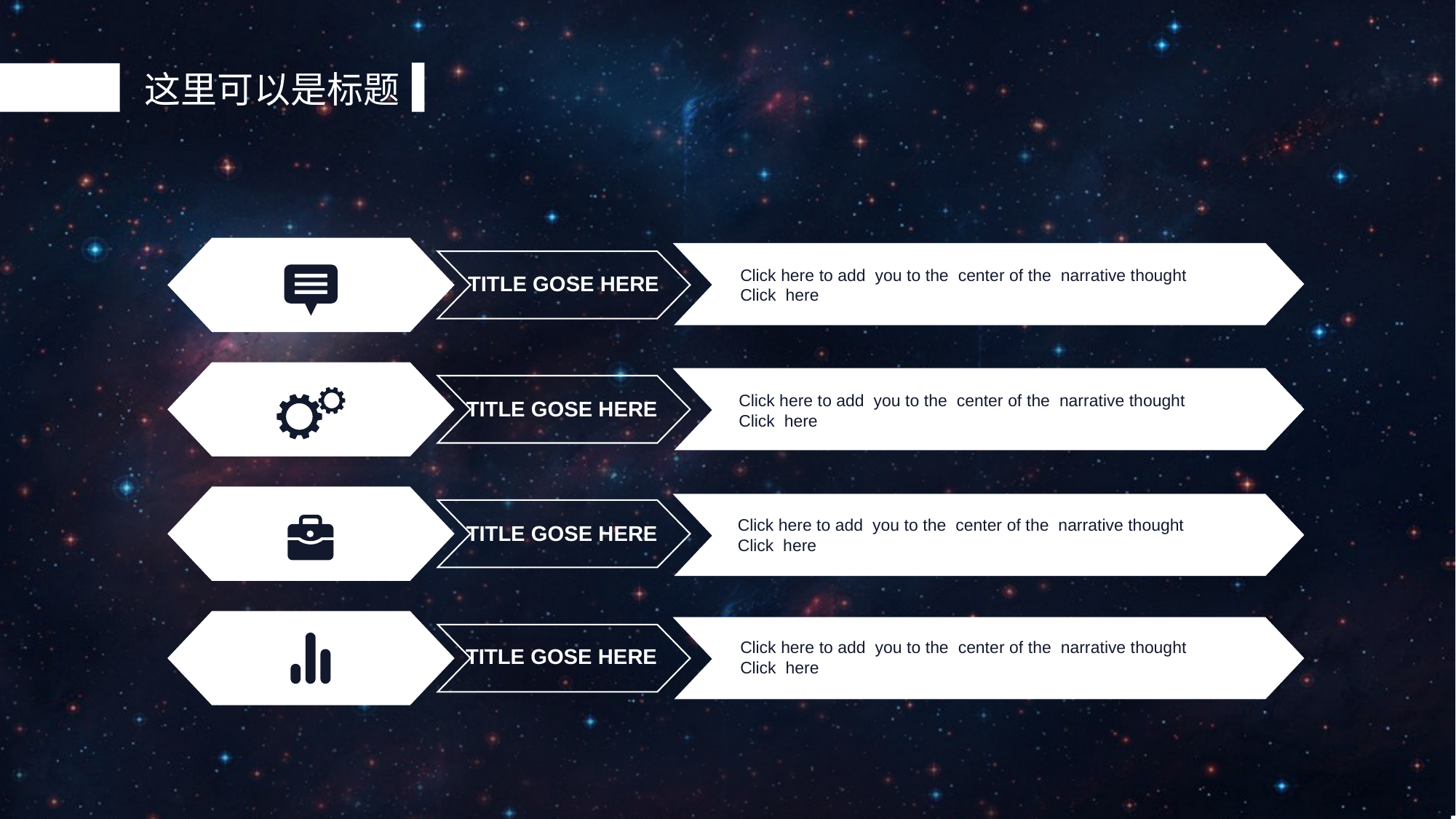

这里可以是标题

Click here to add  you to the  center of the  narrative thought Click  here

TITLE GOSE HERE

Click here to add  you to the  center of the  narrative thought Click  here

TITLE GOSE HERE

Click here to add  you to the  center of the  narrative thought Click  here
TITLE GOSE HERE

Click here to add  you to the  center of the  narrative thought Click  here

TITLE GOSE HERE